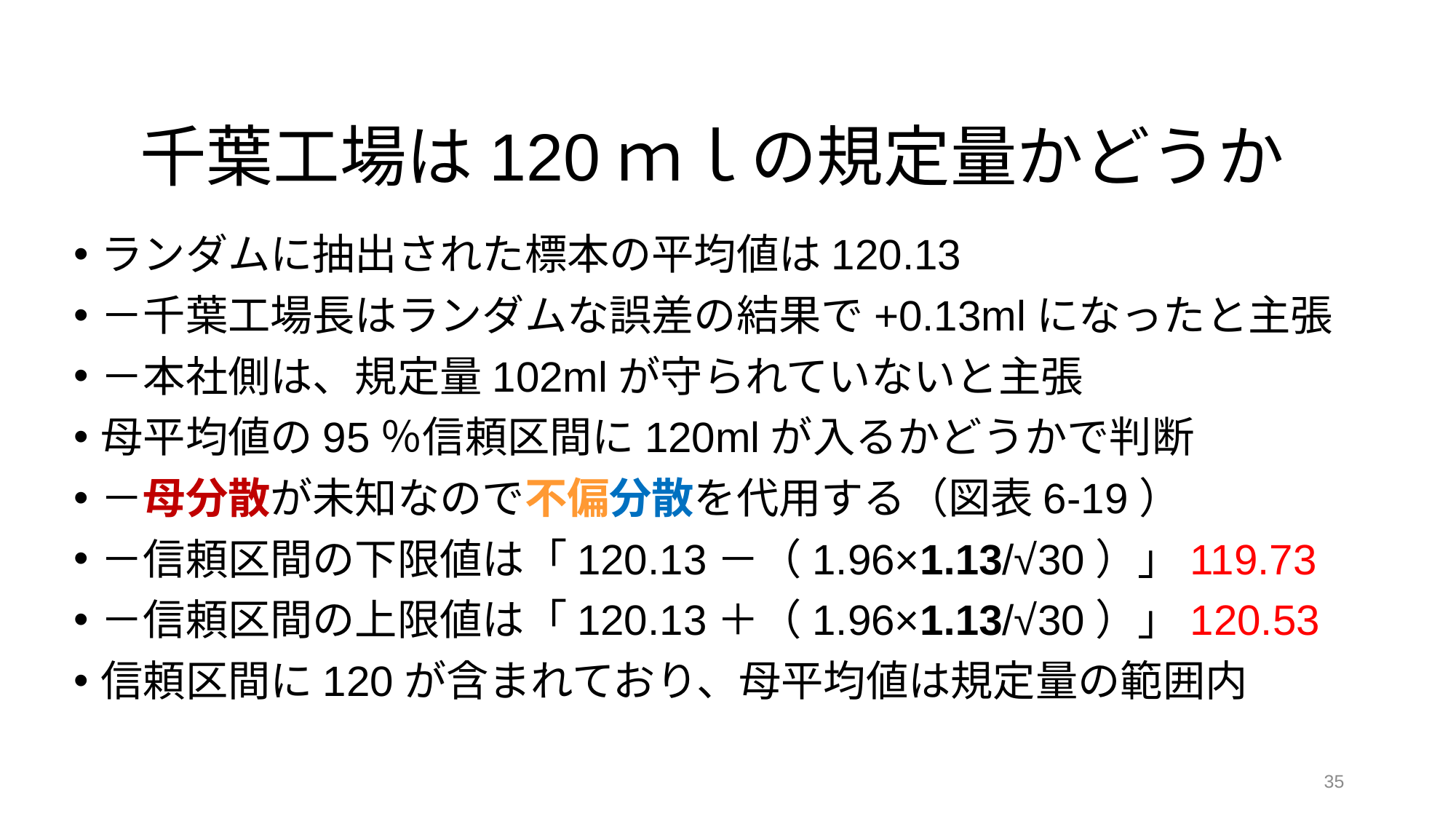

# 千葉工場は120ｍｌの規定量かどうか
ランダムに抽出された標本の平均値は120.13
－千葉工場長はランダムな誤差の結果で+0.13mlになったと主張
－本社側は、規定量102mlが守られていないと主張
母平均値の95％信頼区間に120mlが入るかどうかで判断
－母分散が未知なので不偏分散を代用する（図表6-19）
－信頼区間の下限値は「120.13－（1.96×1.13/√30）」119.73
－信頼区間の上限値は「120.13＋（1.96×1.13/√30）」120.53
信頼区間に120が含まれており、母平均値は規定量の範囲内

35